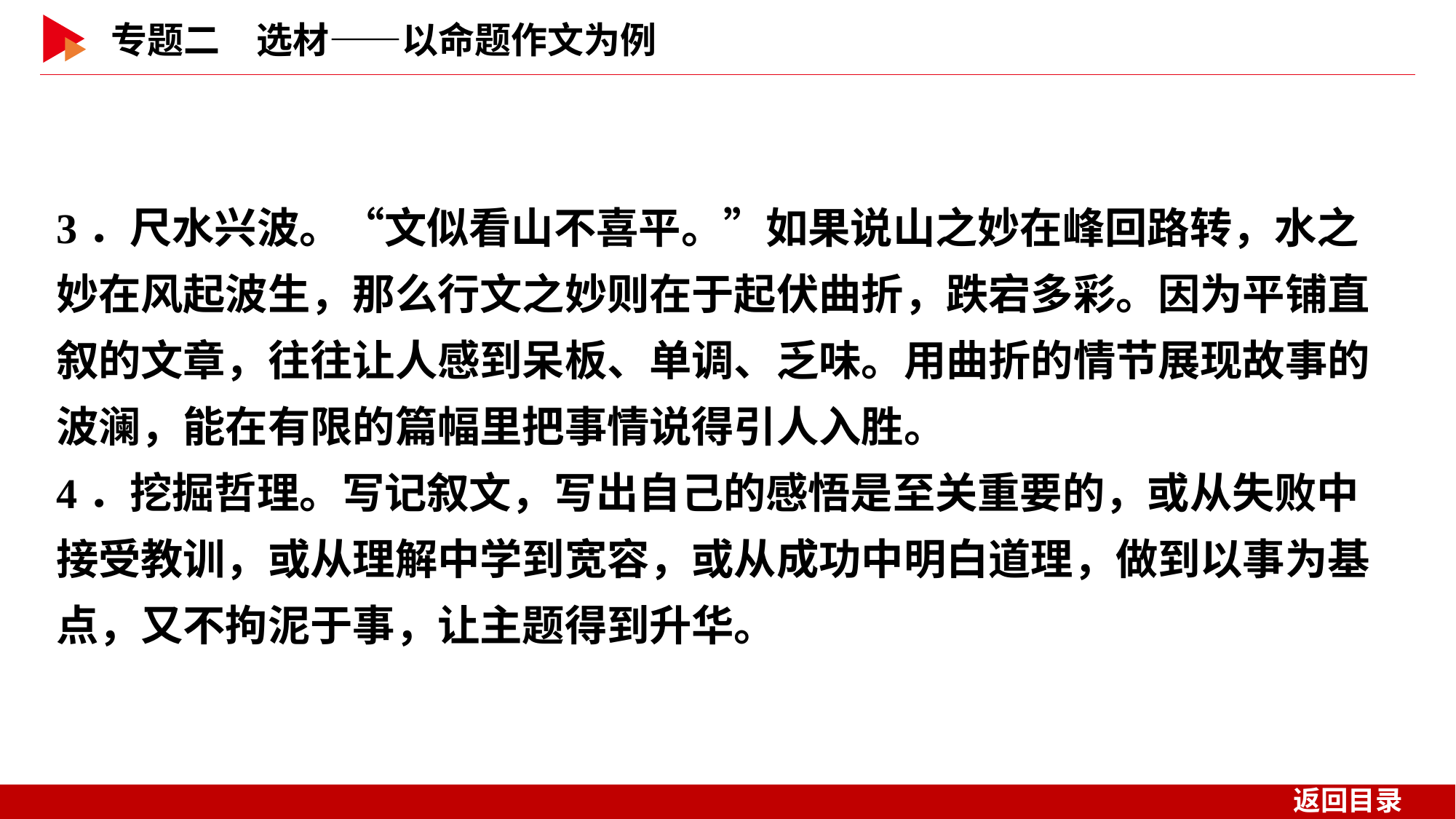

3．尺水兴波。“文似看山不喜平。”如果说山之妙在峰回路转，水之妙在风起波生，那么行文之妙则在于起伏曲折，跌宕多彩。因为平铺直叙的文章，往往让人感到呆板、单调、乏味。用曲折的情节展现故事的波澜，能在有限的篇幅里把事情说得引人入胜。
4．挖掘哲理。写记叙文，写出自己的感悟是至关重要的，或从失败中接受教训，或从理解中学到宽容，或从成功中明白道理，做到以事为基点，又不拘泥于事，让主题得到升华。